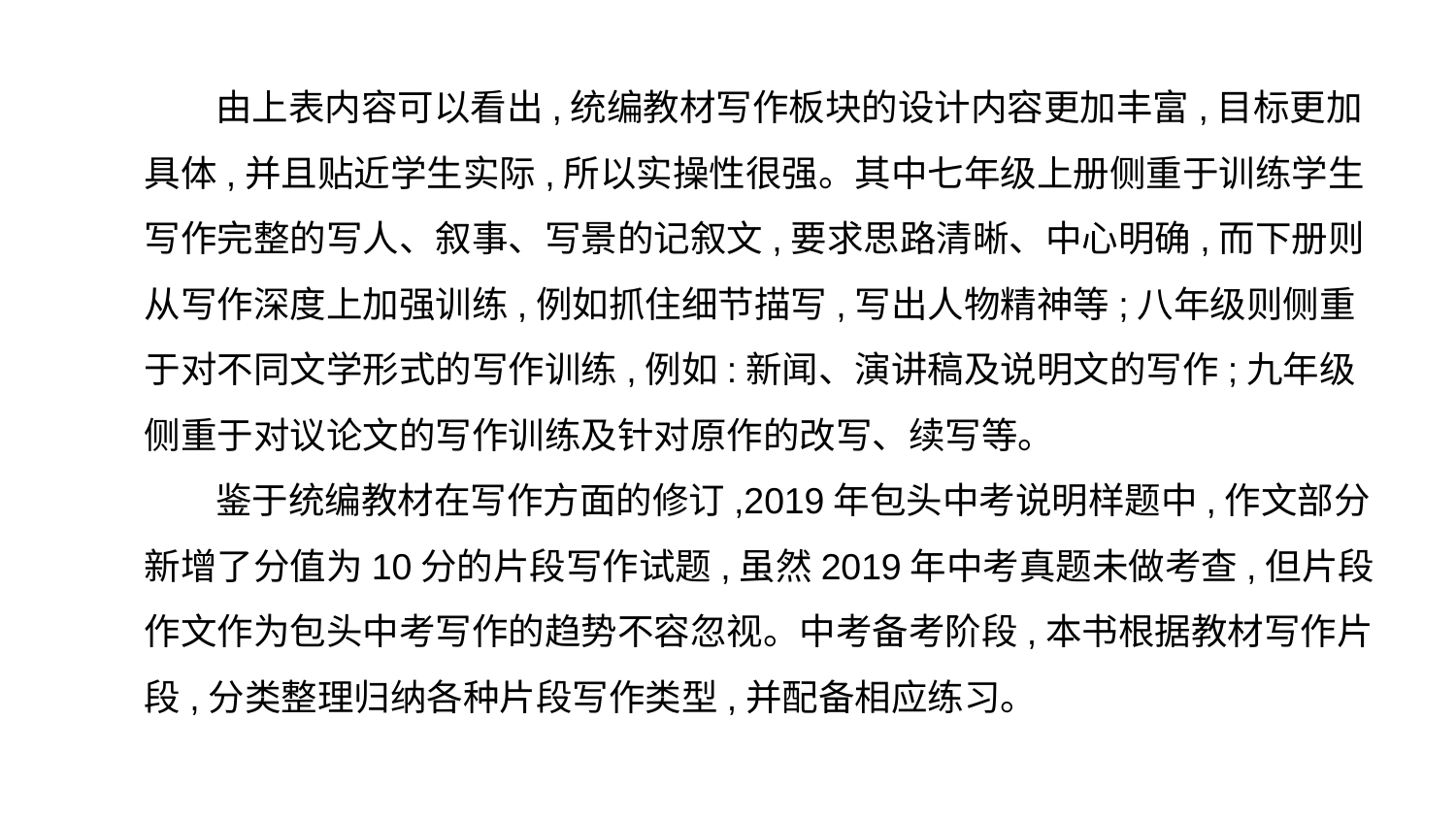

由上表内容可以看出,统编教材写作板块的设计内容更加丰富,目标更加具体,并且贴近学生实际,所以实操性很强。其中七年级上册侧重于训练学生写作完整的写人、叙事、写景的记叙文,要求思路清晰、中心明确,而下册则从写作深度上加强训练,例如抓住细节描写,写出人物精神等;八年级则侧重于对不同文学形式的写作训练,例如:新闻、演讲稿及说明文的写作;九年级侧重于对议论文的写作训练及针对原作的改写、续写等。
鉴于统编教材在写作方面的修订,2019年包头中考说明样题中,作文部分新增了分值为10分的片段写作试题,虽然2019年中考真题未做考查,但片段作文作为包头中考写作的趋势不容忽视。中考备考阶段,本书根据教材写作片段,分类整理归纳各种片段写作类型,并配备相应练习。